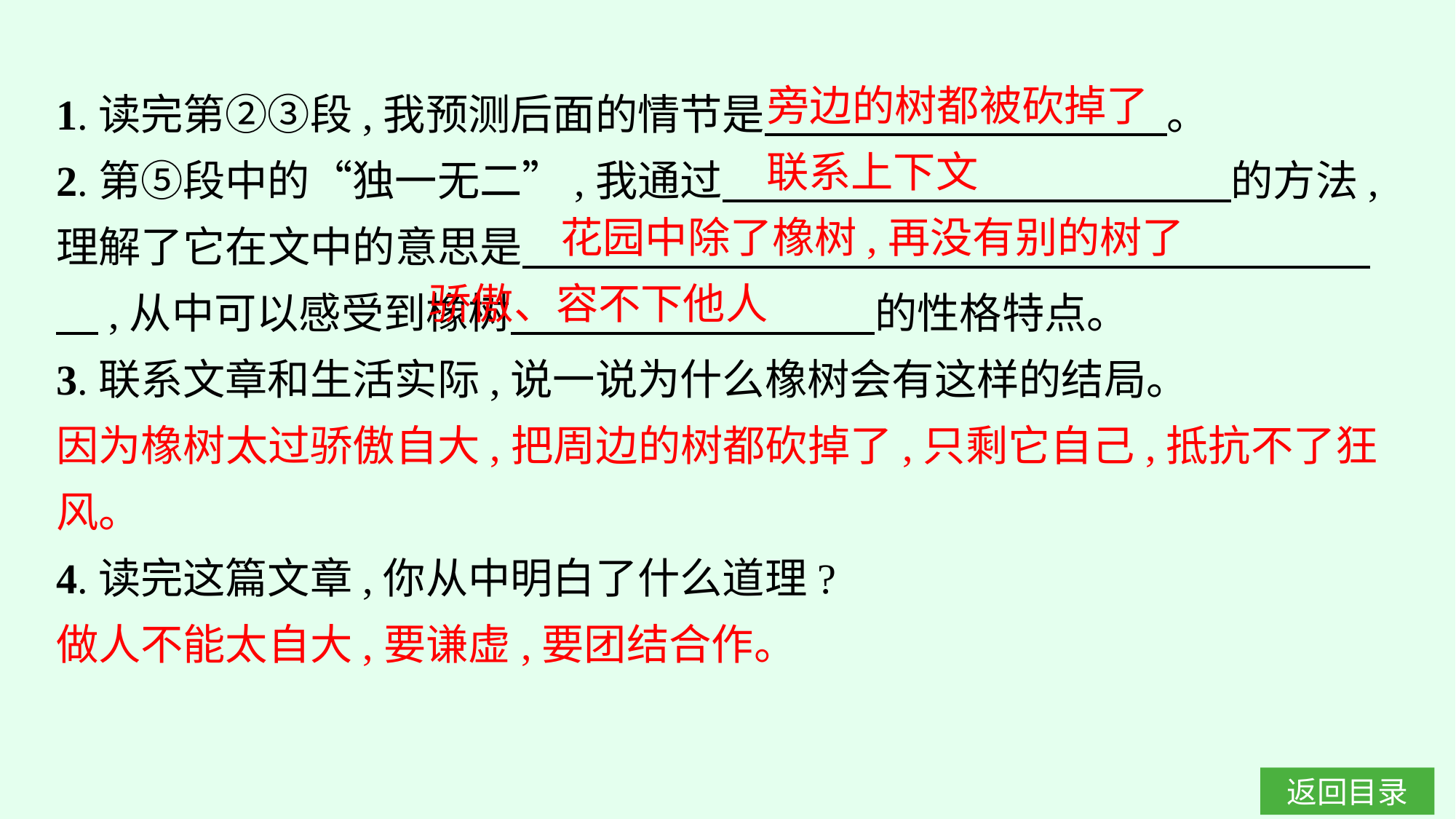

1.读完第②③段,我预测后面的情节是　                                      。
2.第⑤段中的“独一无二”,我通过　　　　　　　　　　　　的方法,理解了它在文中的意思是　　　　　　　　　　　　　　　　　　　　　,从中可以感受到橡树　                                  的性格特点。
3.联系文章和生活实际,说一说为什么橡树会有这样的结局。
因为橡树太过骄傲自大,把周边的树都砍掉了,只剩它自己,抵抗不了狂风。
4.读完这篇文章,你从中明白了什么道理?
做人不能太自大,要谦虚,要团结合作。
旁边的树都被砍掉了
联系上下文
花园中除了橡树,再没有别的树了
骄傲、容不下他人